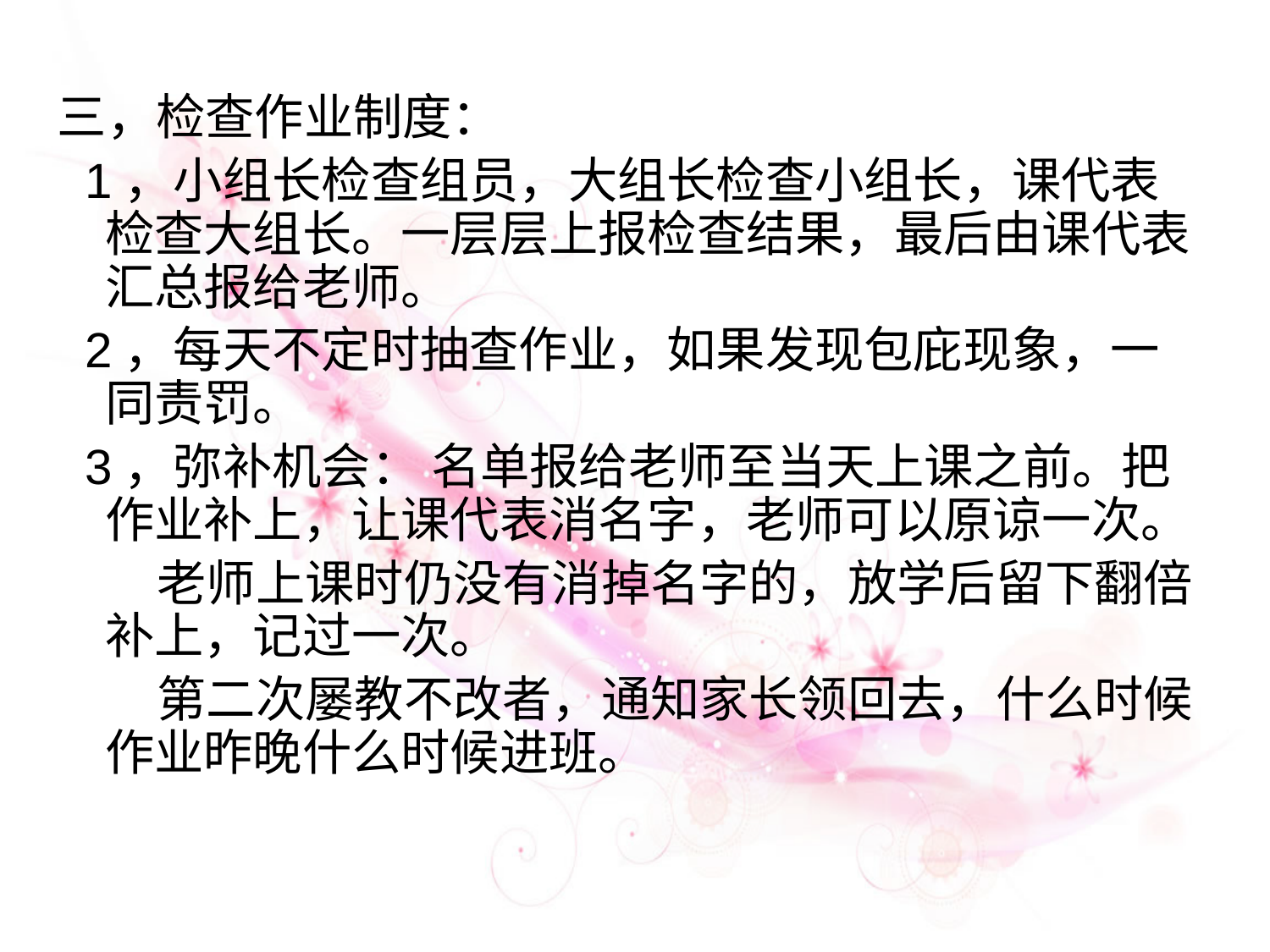

三，检查作业制度：
  1，小组长检查组员，大组长检查小组长，课代表检查大组长。一层层上报检查结果，最后由课代表汇总报给老师。
  2，每天不定时抽查作业，如果发现包庇现象，一同责罚。
  3，弥补机会： 名单报给老师至当天上课之前。把作业补上，让课代表消名字，老师可以原谅一次。
        老师上课时仍没有消掉名字的，放学后留下翻倍补上，记过一次。
        第二次屡教不改者，通知家长领回去，什么时候作业昨晚什么时候进班。